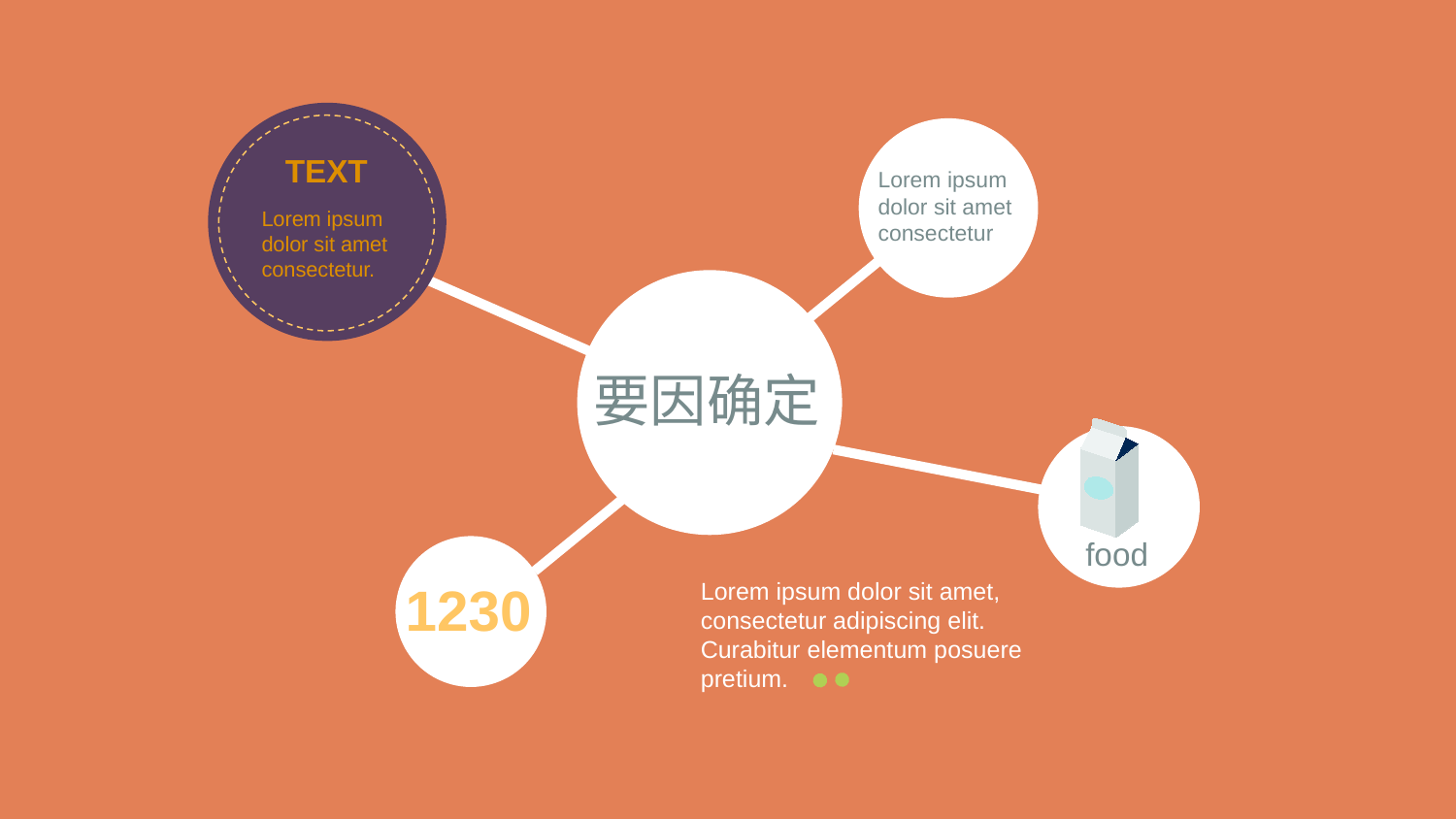

TEXT

Lorem ipsum dolor sit amet consectetur
Lorem ipsum dolor sit amet consectetur.

要因确定

food

1230
Lorem ipsum dolor sit amet, consectetur adipiscing elit. Curabitur elementum posuere pretium.